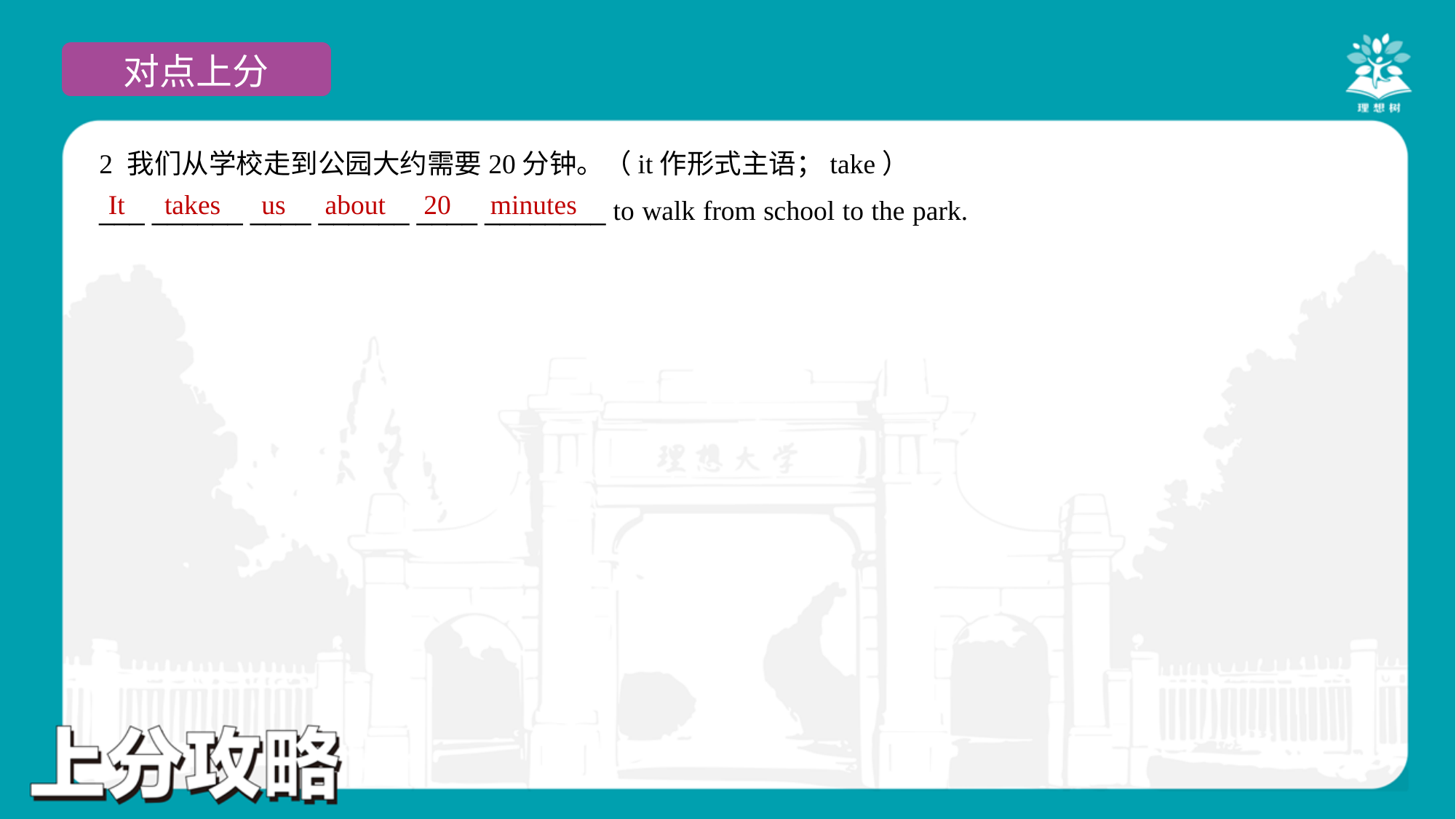

2 我们从学校走到公园大约需要20分钟。（it作形式主语；take）
___ ______ ____ ______ ____ ________ to walk from school to the park.
It
takes
us
about
20
minutes